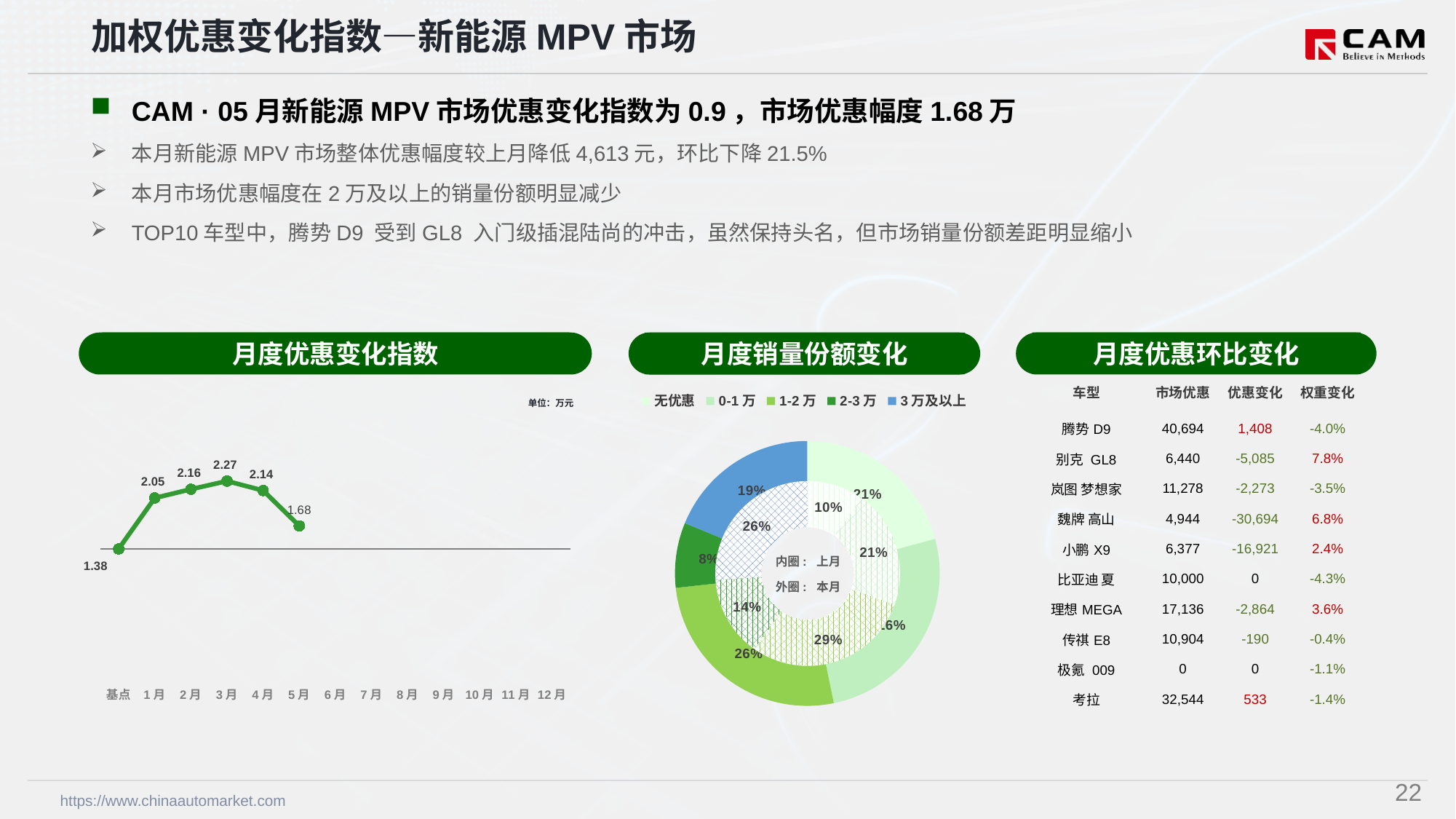

加权优惠变化指数—新能源MPV市场
CAM · 05月新能源MPV市场优惠变化指数为0.9，市场优惠幅度1.68万
本月新能源MPV市场整体优惠幅度较上月降低4,613元，环比下降21.5%
本月市场优惠幅度在2万及以上的销量份额明显减少
TOP10车型中，腾势D9 受到GL8 入门级插混陆尚的冲击，虽然保持头名，但市场销量份额差距明显缩小
月度优惠变化指数

月度优惠环比变化

月度销量份额变化

### Chart

| Category | 销量 |
|---|---|
| 无优惠 | 7372.0 |
| 0-1万 | 9204.0 |
| 1-2万 | 9374.0 |
| 2-3万 | 2815.0 |
| 3万及以上 | 6660.0 |

### Chart

| Category | 销量 |
|---|---|
| 无优惠 | 3250.0 |
| 0-1万 | 6805.0 |
| 1-2万 | 9643.0 |
| 2-3万 | 4635.0 |
| 3万及以上 | 8614.0 |
内圈:  上月
外圈:  本月
| 车型 | 市场优惠 | 优惠变化 | 权重变化 |
| --- | --- | --- | --- |
| 腾势D9 | 40,694 | 1,408 | -4.0% |
| 别克 GL8 | 6,440 | -5,085 | 7.8% |
| 岚图 梦想家 | 11,278 | -2,273 | -3.5% |
| 魏牌 高山 | 4,944 | -30,694 | 6.8% |
| 小鹏X9 | 6,377 | -16,921 | 2.4% |
| 比亚迪 夏 | 10,000 | 0 | -4.3% |
| 理想MEGA | 17,136 | -2,864 | 3.6% |
| 传祺E8 | 10,904 | -190 | -0.4% |
| 极氪 009 | 0 | 0 | -1.1% |
| 考拉 | 32,544 | 533 | -1.4% |

### Chart

| Category | Y2024 |
|---|---|
| 基点 | 0.0 |
| 1月 | 1.99 |
| 2月 | 2.33 |
| 3月 | 2.65 |
| 4月 | 2.28 |
| 5月 | 0.9 |
| 6月 | None |
| 7月 | None |
| 8月 | None |
| 9月 | None |
| 10月 | None |
| 11月 | None |
| 12月 | None |
单位：万元
22